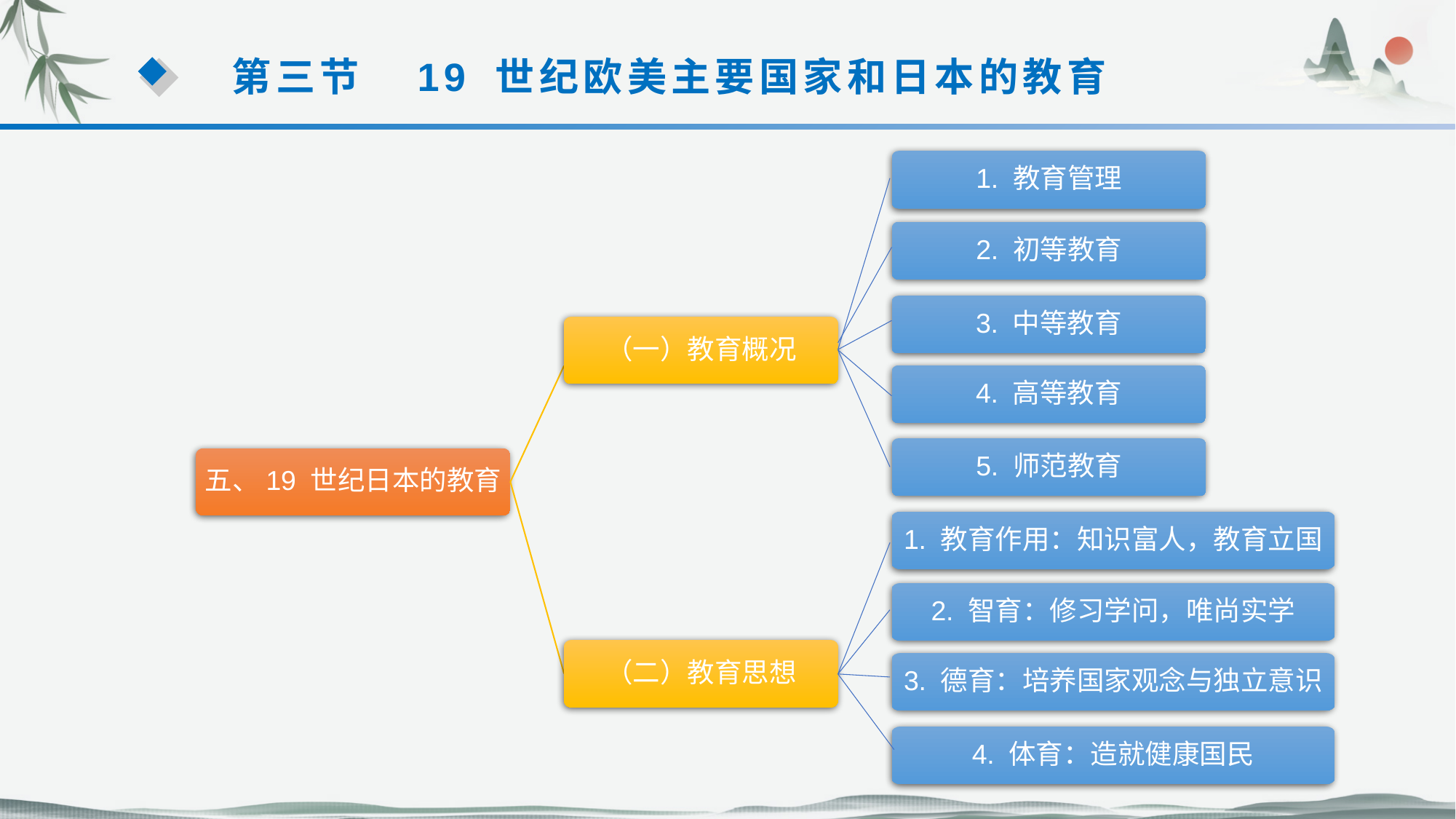

第三节　19 世纪欧美主要国家和日本的教育

1. 教育管理
2. 初等教育
3. 中等教育
（一）教育概况

4. 高等教育
5. 师范教育
五、19 世纪日本的教育

（二）教育思想
1. 教育作用：知识富人，教育立国
2. 智育：修习学问，唯尚实学
3. 德育：培养国家观念与独立意识
4. 体育：造就健康国民